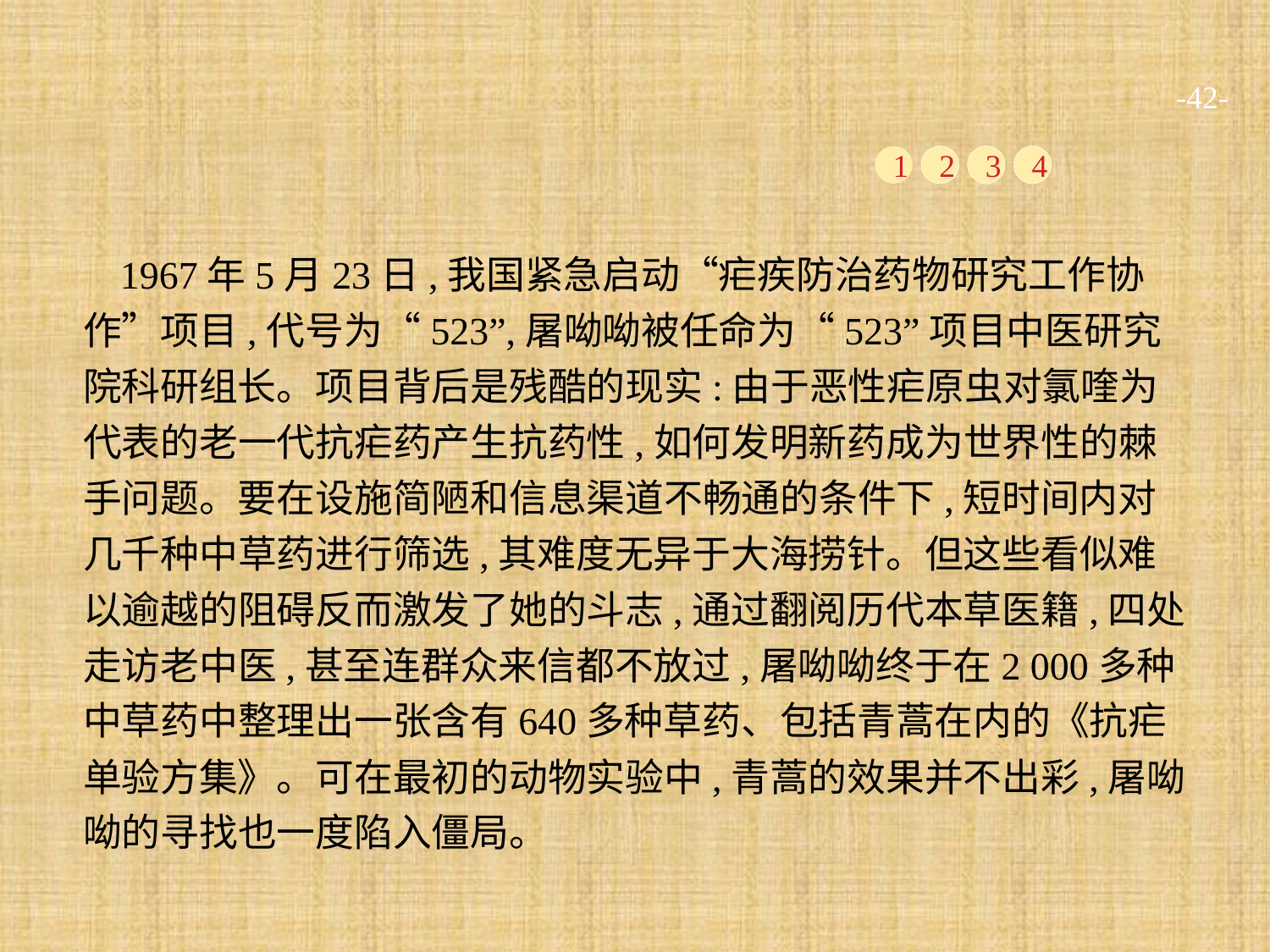

-42-
1
2
3
4
1967年5月23日,我国紧急启动“疟疾防治药物研究工作协作”项目,代号为“523”,屠呦呦被任命为“523”项目中医研究院科研组长。项目背后是残酷的现实:由于恶性疟原虫对氯喹为代表的老一代抗疟药产生抗药性,如何发明新药成为世界性的棘手问题。要在设施简陋和信息渠道不畅通的条件下,短时间内对几千种中草药进行筛选,其难度无异于大海捞针。但这些看似难以逾越的阻碍反而激发了她的斗志,通过翻阅历代本草医籍,四处走访老中医,甚至连群众来信都不放过,屠呦呦终于在2 000多种中草药中整理出一张含有640多种草药、包括青蒿在内的《抗疟单验方集》。可在最初的动物实验中,青蒿的效果并不出彩,屠呦呦的寻找也一度陷入僵局。